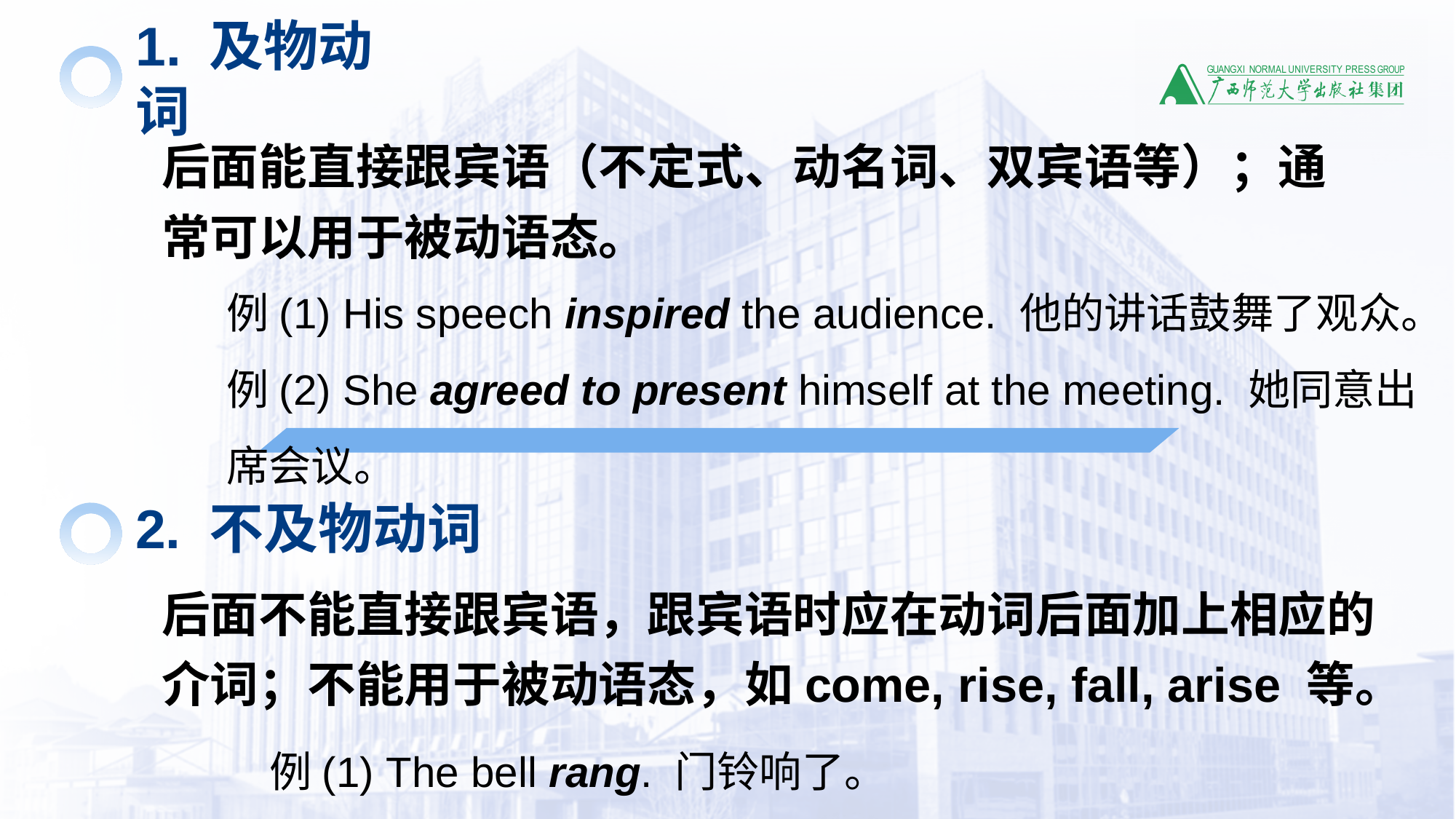

1. 及物动词

后面能直接跟宾语（不定式、动名词、双宾语等）；通常可以用于被动语态。
例(1) His speech inspired the audience. 他的讲话鼓舞了观众。
例(2) She agreed to present himself at the meeting. 她同意出席会议。

2. 不及物动词

后面不能直接跟宾语，跟宾语时应在动词后面加上相应的介词；不能用于被动语态，如come, rise, fall, arise 等。
例(1) The bell rang. 门铃响了。